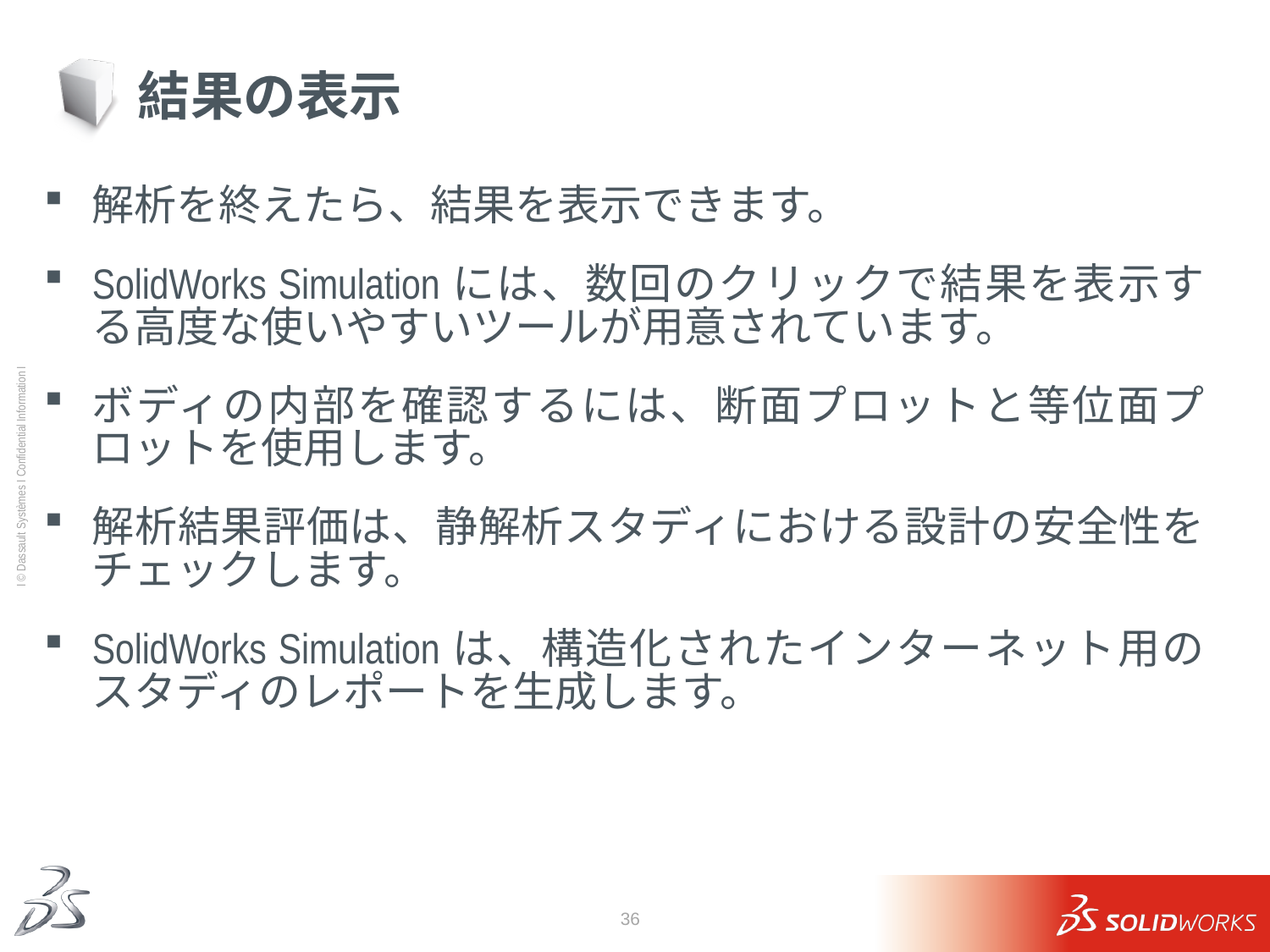

# 結果の表示
解析を終えたら、結果を表示できます。
SolidWorks Simulationには、数回のクリックで結果を表示する高度な使いやすいツールが用意されています。
ボディの内部を確認するには、断面プロットと等位面プロットを使用します。
解析結果評価は、静解析スタディにおける設計の安全性をチェックします。
SolidWorks Simulationは、構造化されたインターネット用のスタディのレポートを生成します。